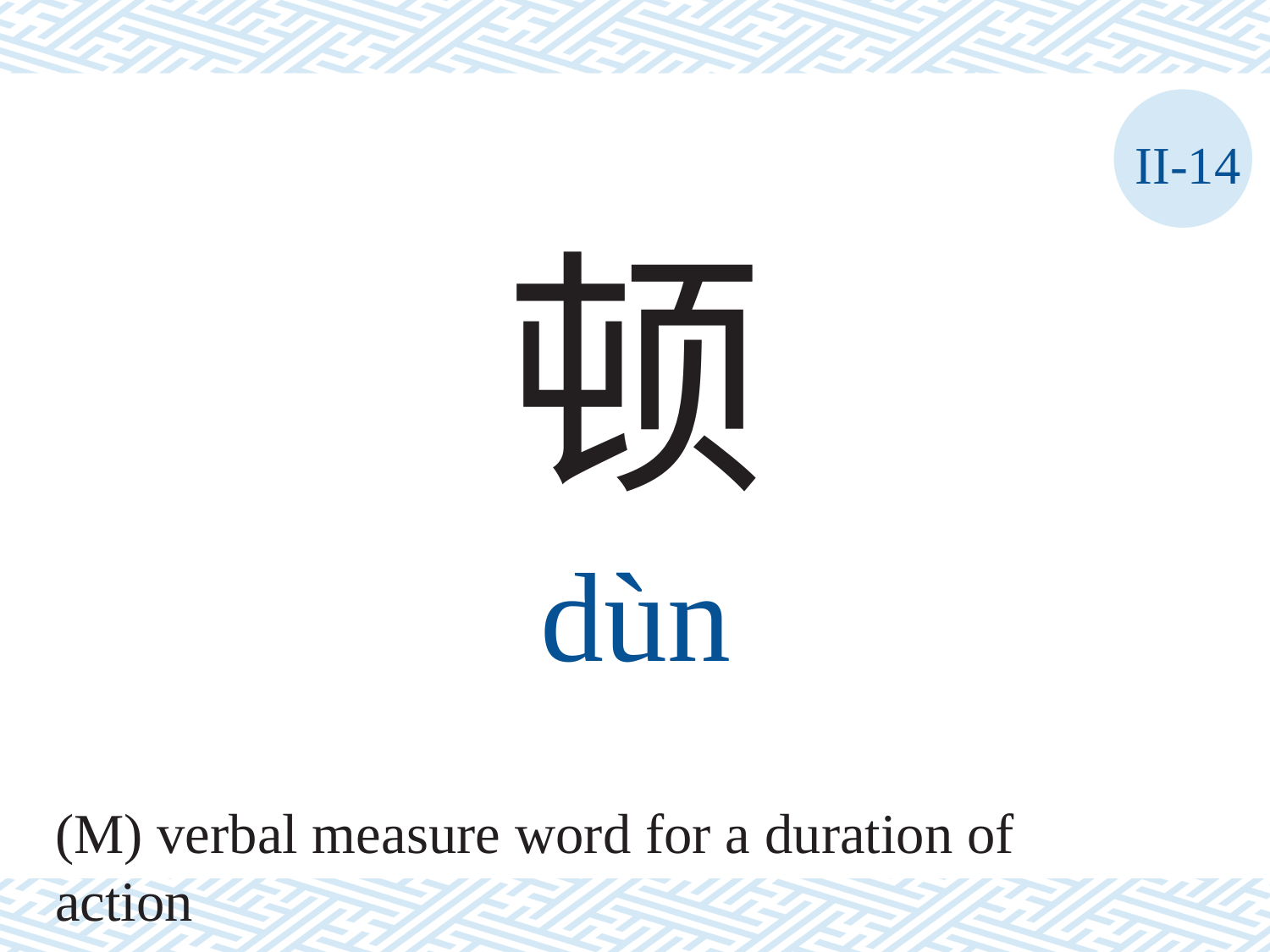

II-14
顿
dùn
(M) verbal measure word for a duration of action